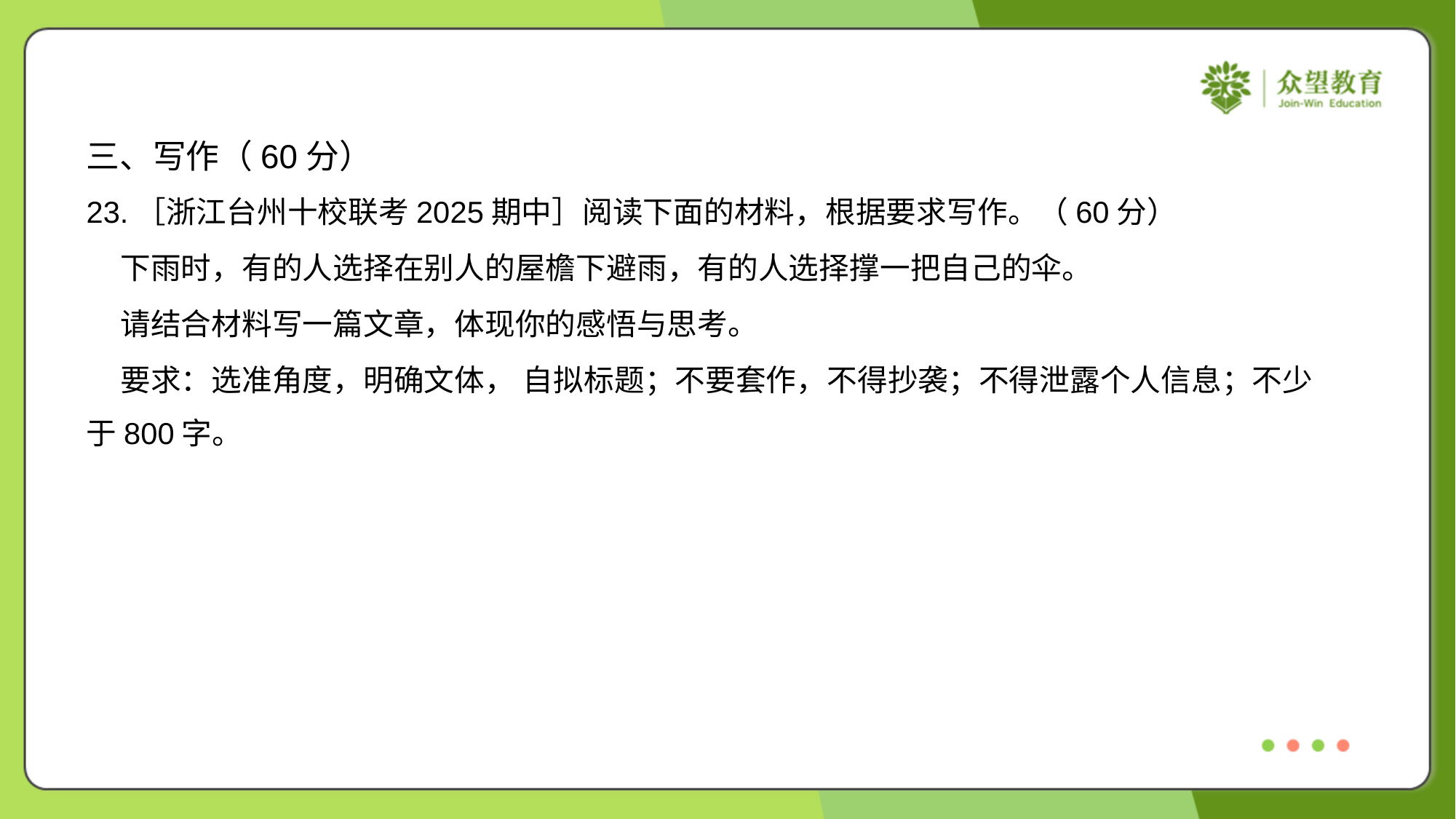

三、写作（60分）
23.［浙江台州十校联考2025期中］阅读下面的材料，根据要求写作。（60分）
    下雨时，有的人选择在别人的屋檐下避雨，有的人选择撑一把自己的伞。
    请结合材料写一篇文章，体现你的感悟与思考。
    要求：选准角度，明确文体， 自拟标题；不要套作，不得抄袭；不得泄露个人信息；不少
于800字。